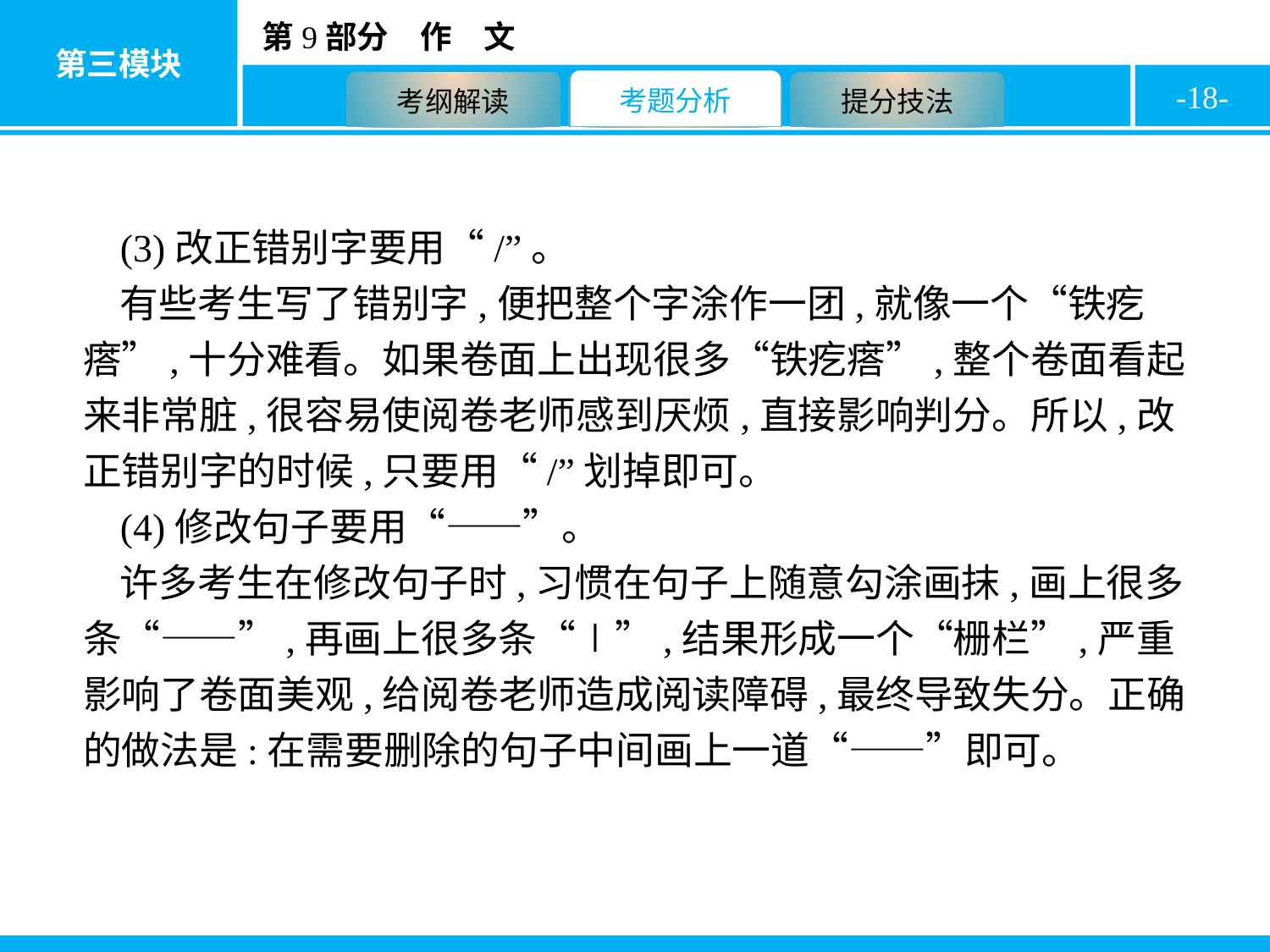

-18-
(3)改正错别字要用“/”。
有些考生写了错别字,便把整个字涂作一团,就像一个“铁疙瘩”,十分难看。如果卷面上出现很多“铁疙瘩”,整个卷面看起来非常脏,很容易使阅卷老师感到厌烦,直接影响判分。所以,改正错别字的时候,只要用“/”划掉即可。
(4)修改句子要用“——”。
许多考生在修改句子时,习惯在句子上随意勾涂画抹,画上很多条“——”,再画上很多条“∣”,结果形成一个“栅栏”,严重影响了卷面美观,给阅卷老师造成阅读障碍,最终导致失分。正确的做法是:在需要删除的句子中间画上一道“——”即可。